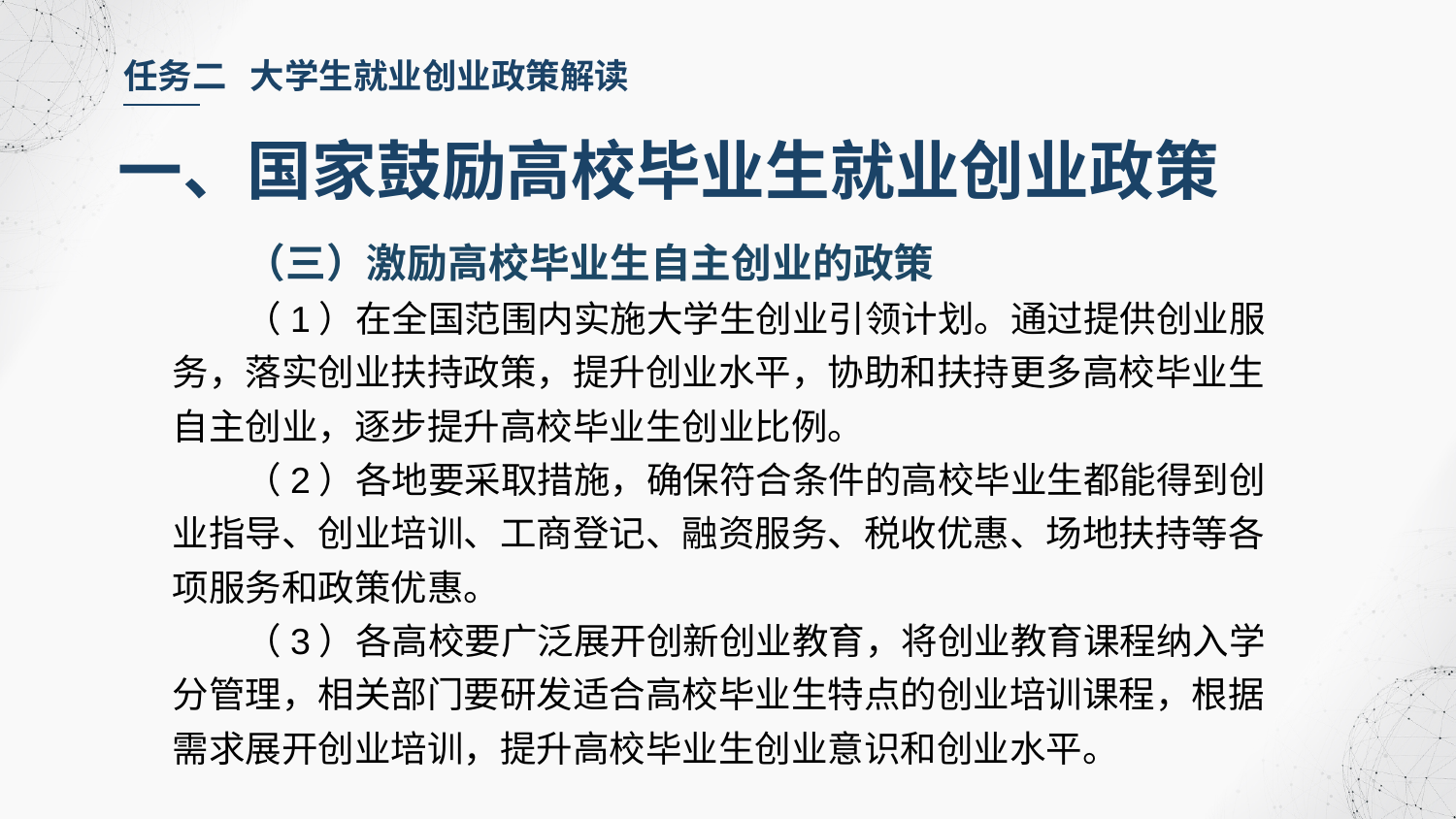

任务二   大学生就业创业政策解读
一、国家鼓励高校毕业生就业创业政策
（三）激励高校毕业生自主创业的政策
（1）在全国范围内实施大学生创业引领计划。通过提供创业服务，落实创业扶持政策，提升创业水平，协助和扶持更多高校毕业生自主创业，逐步提升高校毕业生创业比例。
（2）各地要采取措施，确保符合条件的高校毕业生都能得到创业指导、创业培训、工商登记、融资服务、税收优惠、场地扶持等各项服务和政策优惠。
（3）各高校要广泛展开创新创业教育，将创业教育课程纳入学分管理，相关部门要研发适合高校毕业生特点的创业培训课程，根据需求展开创业培训，提升高校毕业生创业意识和创业水平。